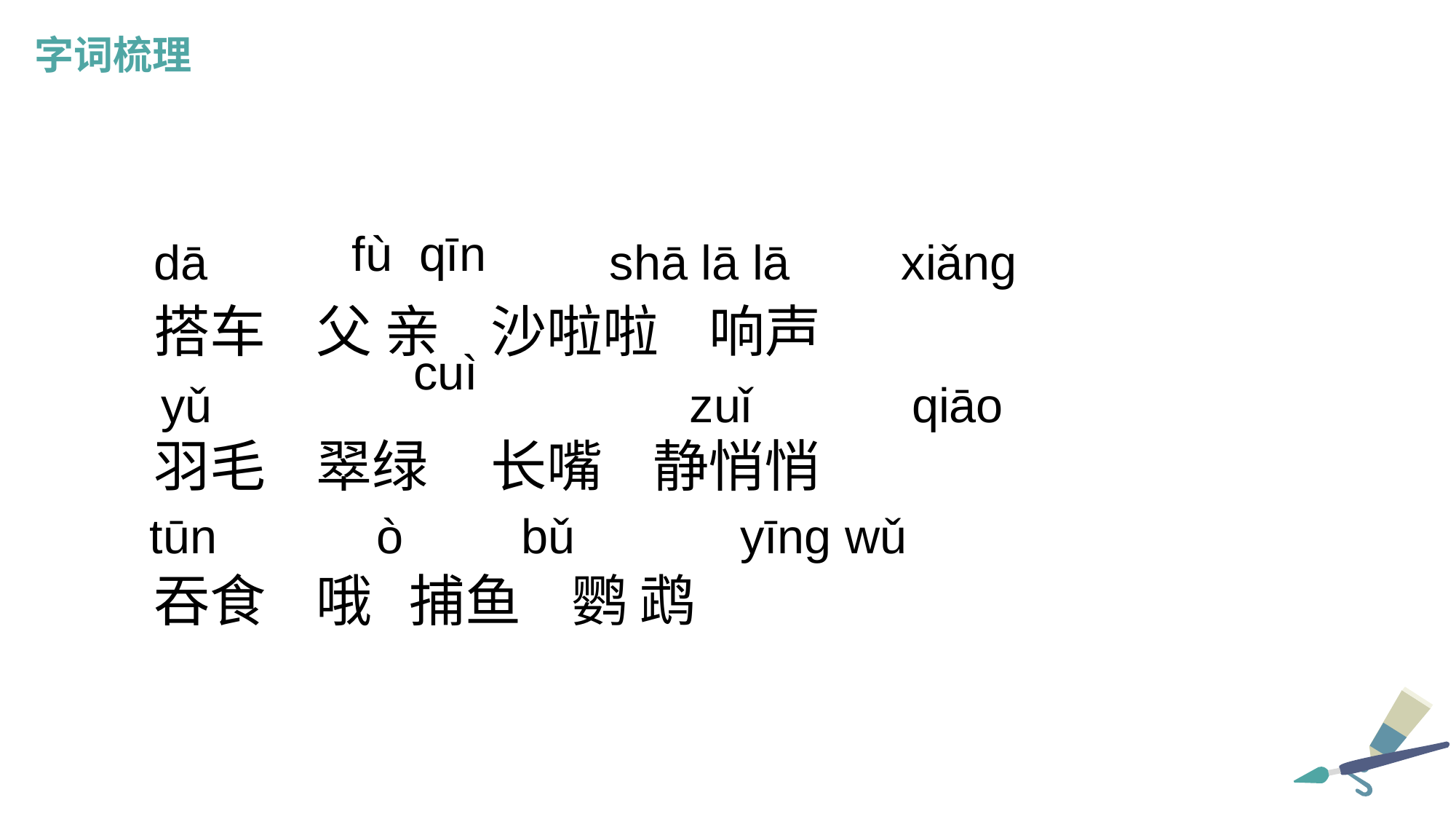

字词梳理
 fù  qīn
dā
shā lā lā
xiǎng
搭车    父 亲    沙啦啦    响声

羽毛    翠绿     长嘴    静悄悄

吞食    哦   捕鱼    鹦 鹉
     cuì
yǔ
zuǐ
qiāo
yīng wǔ
tūn
 ò
bǔ